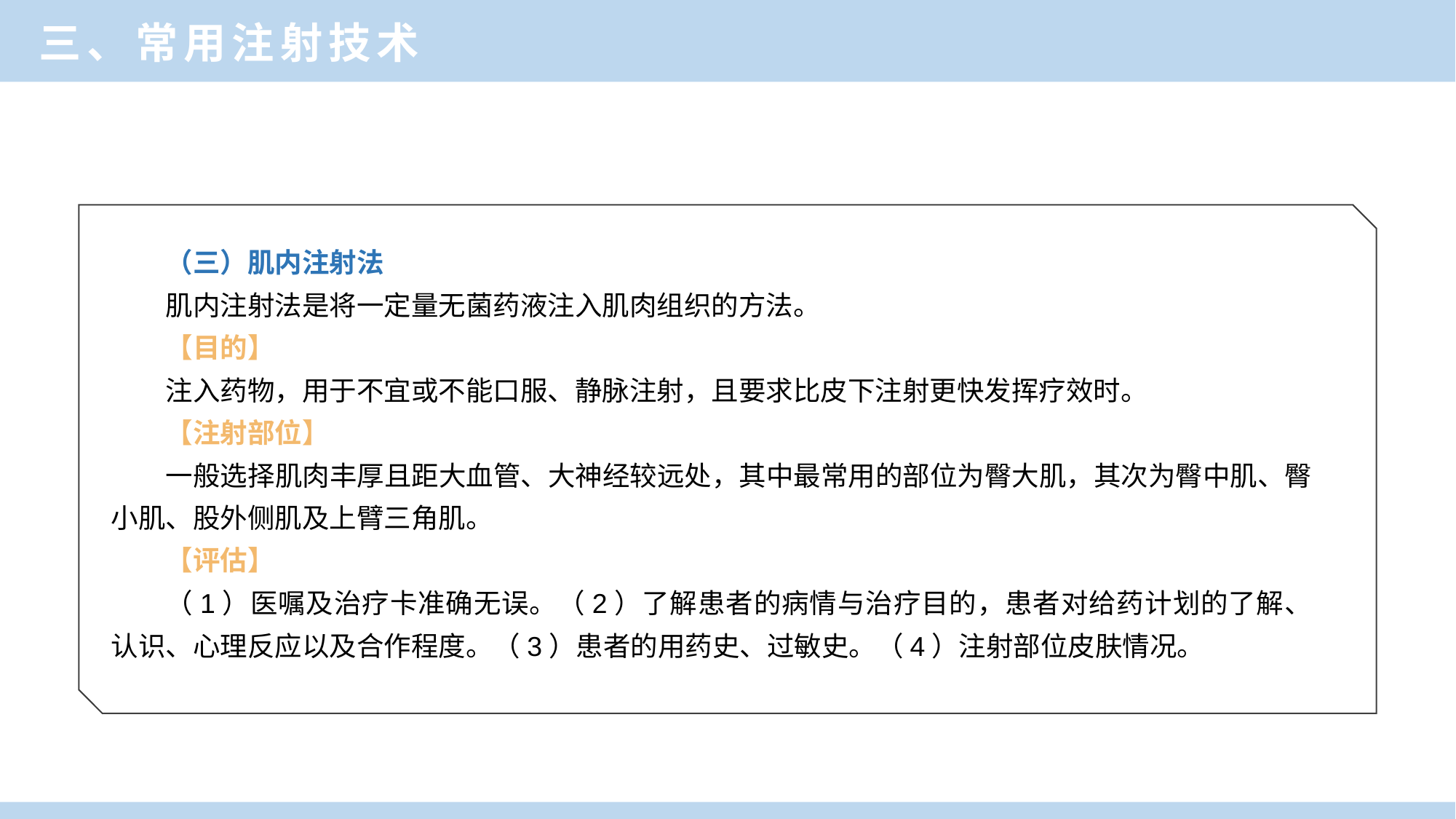

三、常用注射技术

（三）肌内注射法
肌内注射法是将一定量无菌药液注入肌肉组织的方法。
【目的】
注入药物，用于不宜或不能口服、静脉注射，且要求比皮下注射更快发挥疗效时。
【注射部位】
一般选择肌肉丰厚且距大血管、大神经较远处，其中最常用的部位为臀大肌，其次为臀中肌、臀小肌、股外侧肌及上臂三角肌。
【评估】
（1）医嘱及治疗卡准确无误。（2）了解患者的病情与治疗目的，患者对给药计划的了解、认识、心理反应以及合作程度。（3）患者的用药史、过敏史。（4）注射部位皮肤情况。